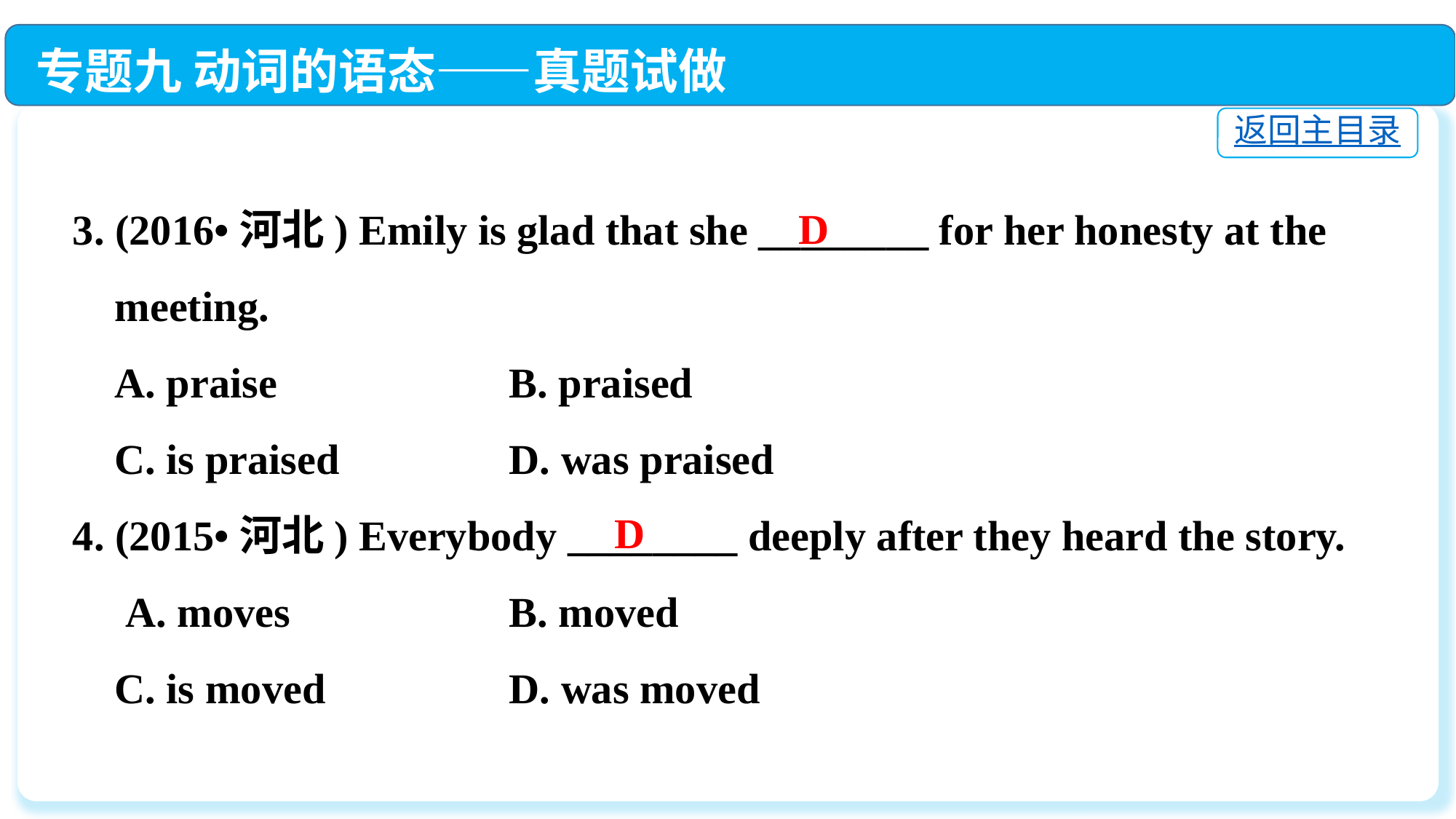

专题九 动词的语态——真题试做

返回主目录
3. (2016•河北) Emily is glad that she ________ for her honesty at the
    meeting.
    A. praise			B. praised
    C. is praised		D. was praised
4. (2015•河北) Everybody ________ deeply after they heard the story.
     A. moves　		B. moved
    C. is moved　		D. was moved

D
D